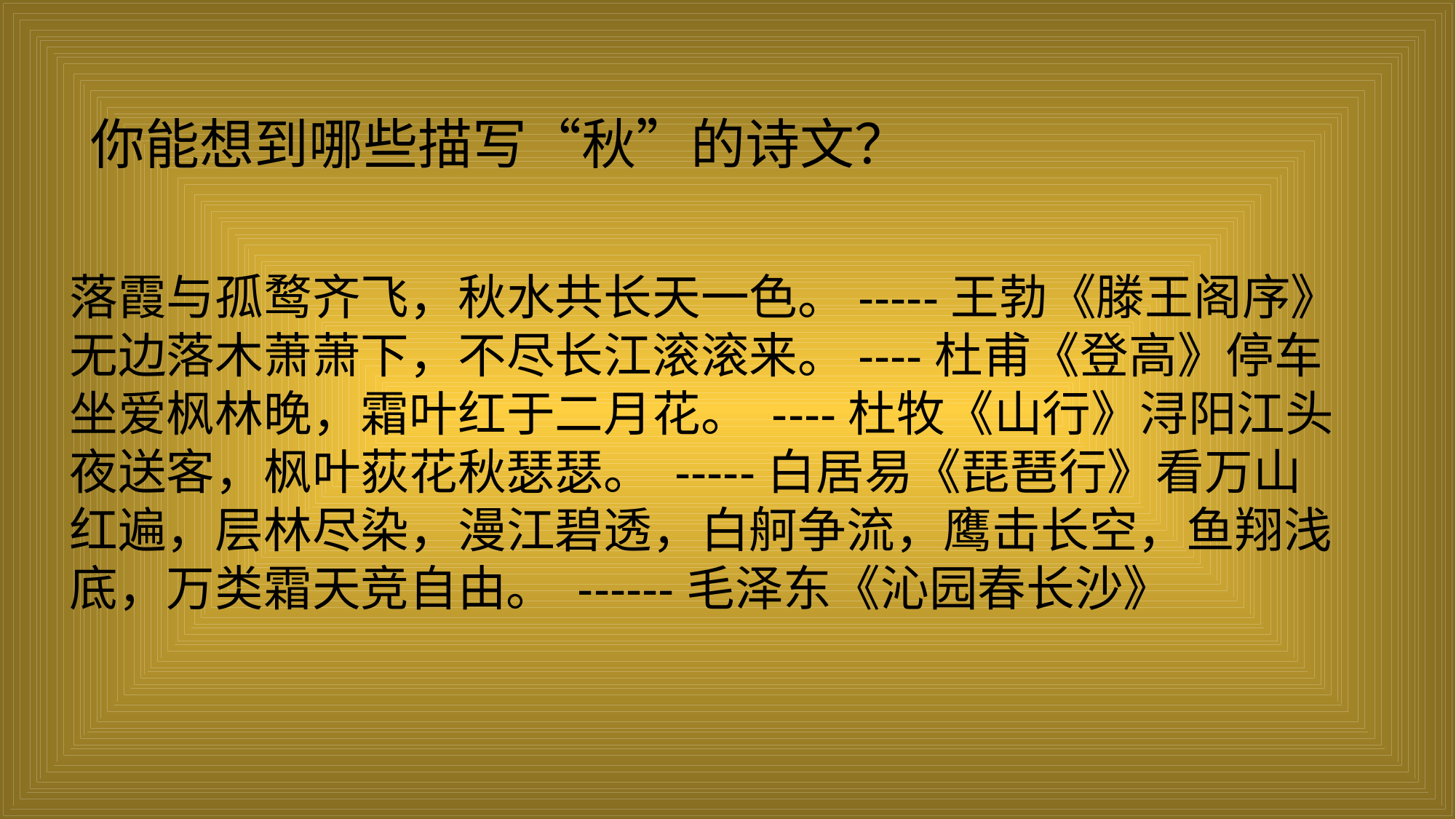

你能想到哪些描写“秋”的诗文？
落霞与孤鹜齐飞，秋水共长天一色。-----王勃《滕王阁序》无边落木萧萧下，不尽长江滚滚来。----杜甫《登高》停车坐爱枫林晚，霜叶红于二月花。 ----杜牧《山行》浔阳江头夜送客，枫叶荻花秋瑟瑟。 -----白居易《琵琶行》看万山红遍，层林尽染，漫江碧透，白舸争流，鹰击长空，鱼翔浅底，万类霜天竞自由。 ------毛泽东《沁园春长沙》